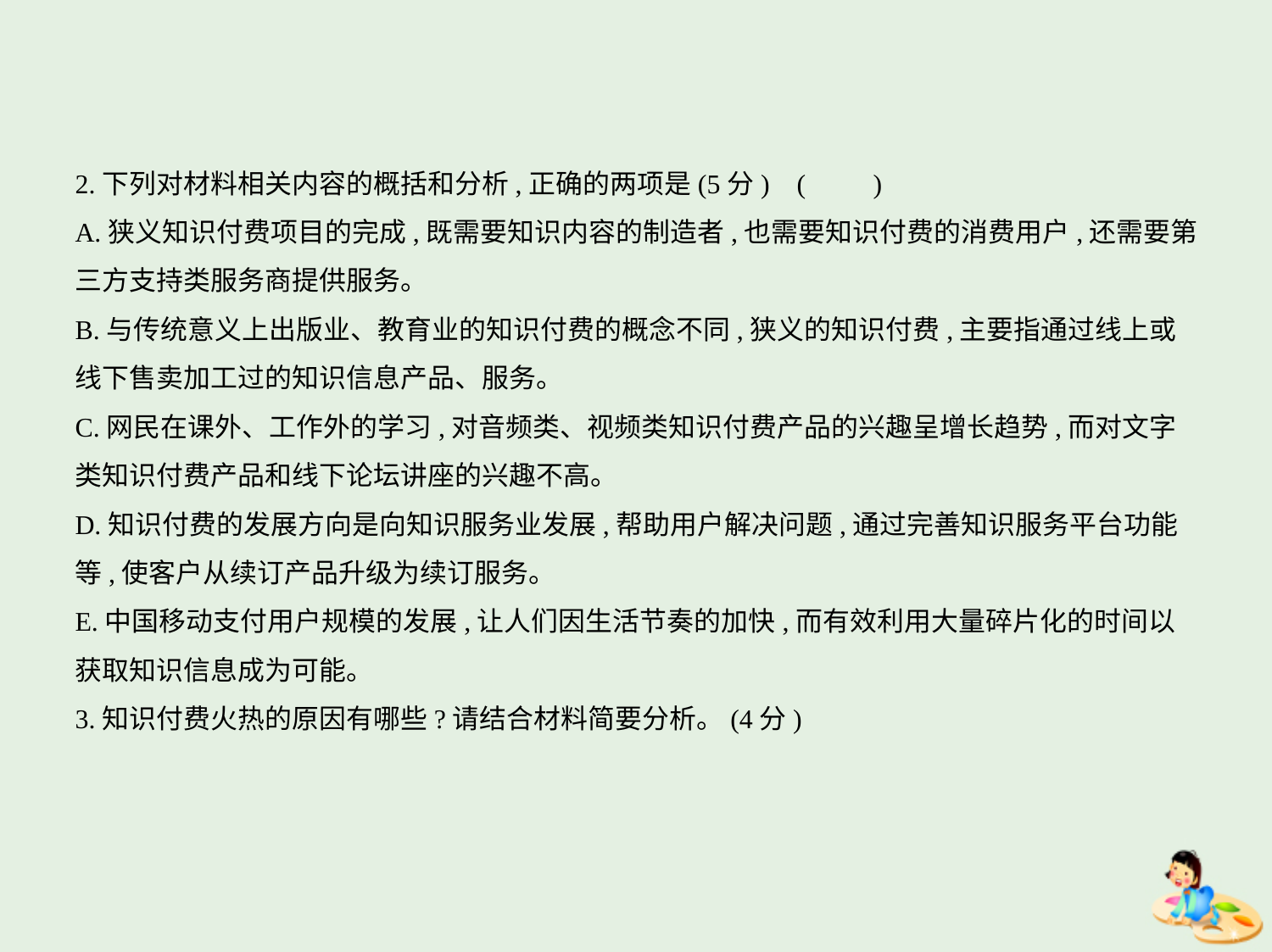

2.下列对材料相关内容的概括和分析,正确的两项是(5分) (　　)
A.狭义知识付费项目的完成,既需要知识内容的制造者,也需要知识付费的消费用户,还需要第
三方支持类服务商提供服务。
B.与传统意义上出版业、教育业的知识付费的概念不同,狭义的知识付费,主要指通过线上或
线下售卖加工过的知识信息产品、服务。
C.网民在课外、工作外的学习,对音频类、视频类知识付费产品的兴趣呈增长趋势,而对文字
类知识付费产品和线下论坛讲座的兴趣不高。
D.知识付费的发展方向是向知识服务业发展,帮助用户解决问题,通过完善知识服务平台功能
等,使客户从续订产品升级为续订服务。
E.中国移动支付用户规模的发展,让人们因生活节奏的加快,而有效利用大量碎片化的时间以
获取知识信息成为可能。
3.知识付费火热的原因有哪些?请结合材料简要分析。(4分)